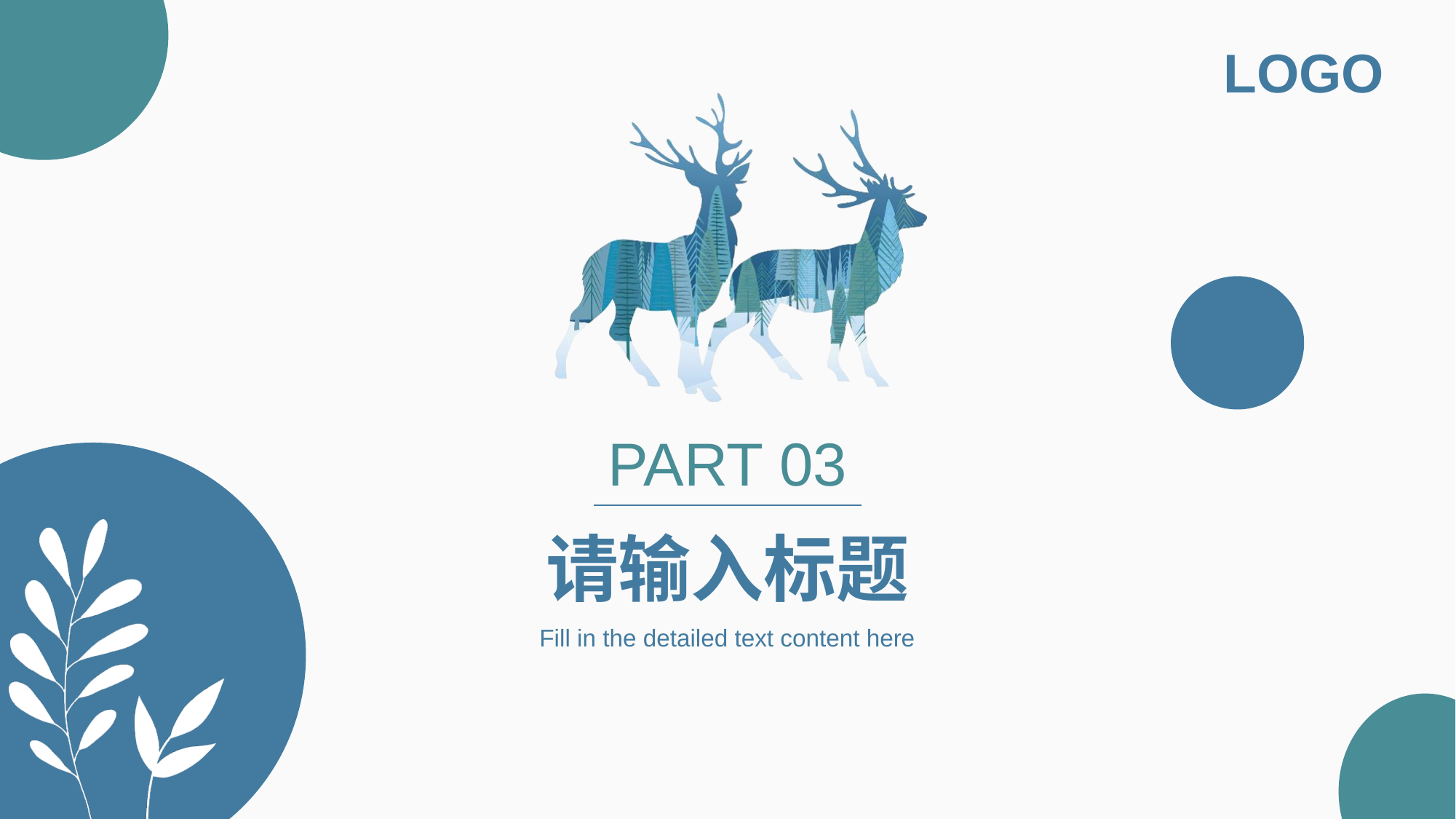

PART 03
请输入标题
Fill in the detailed text content here